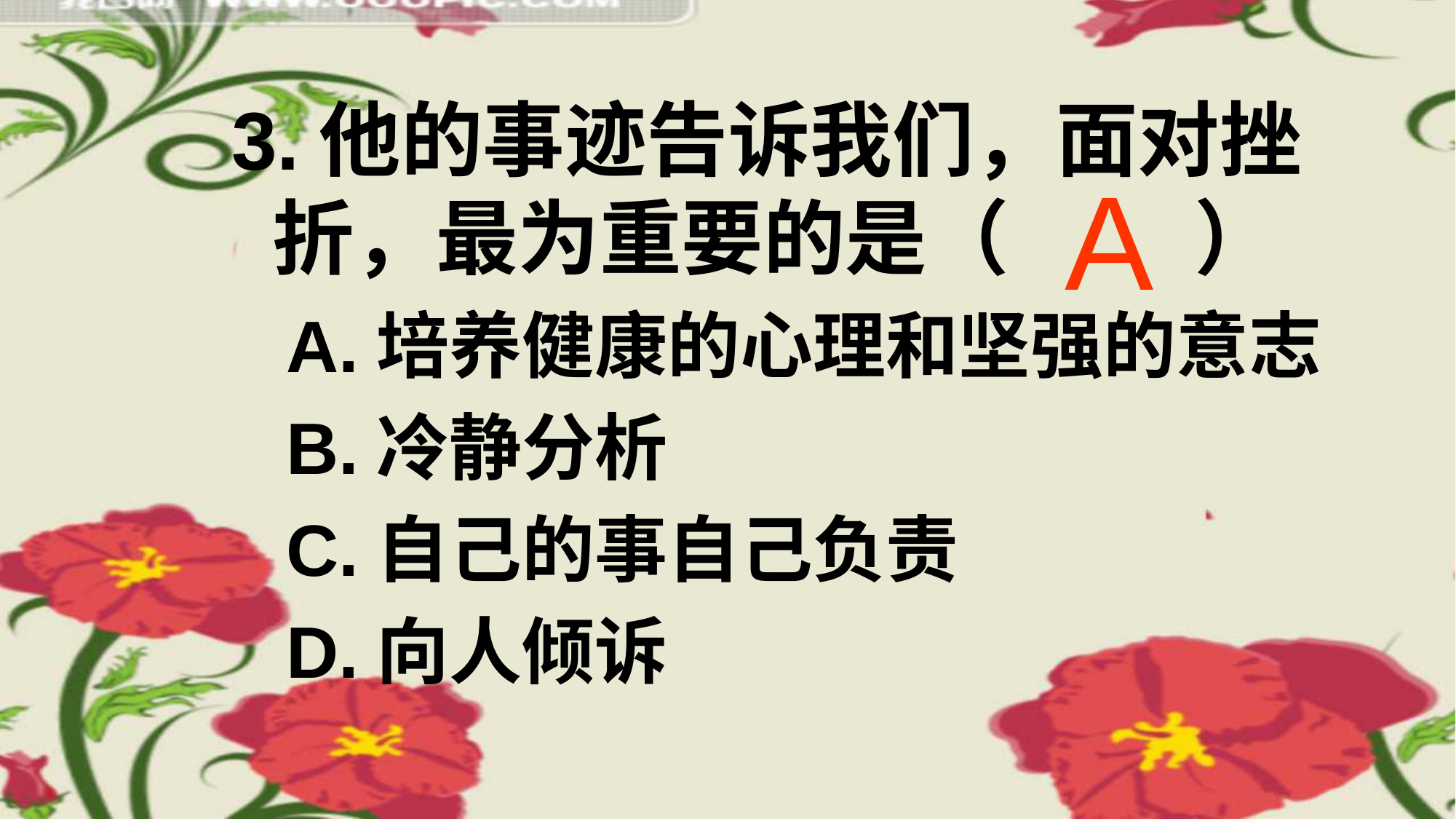

# 3.他的事迹告诉我们，面对挫折，最为重要的是（          ）
A.培养健康的心理和坚强的意志
B.冷静分析
C.自己的事自己负责
D.向人倾诉
A